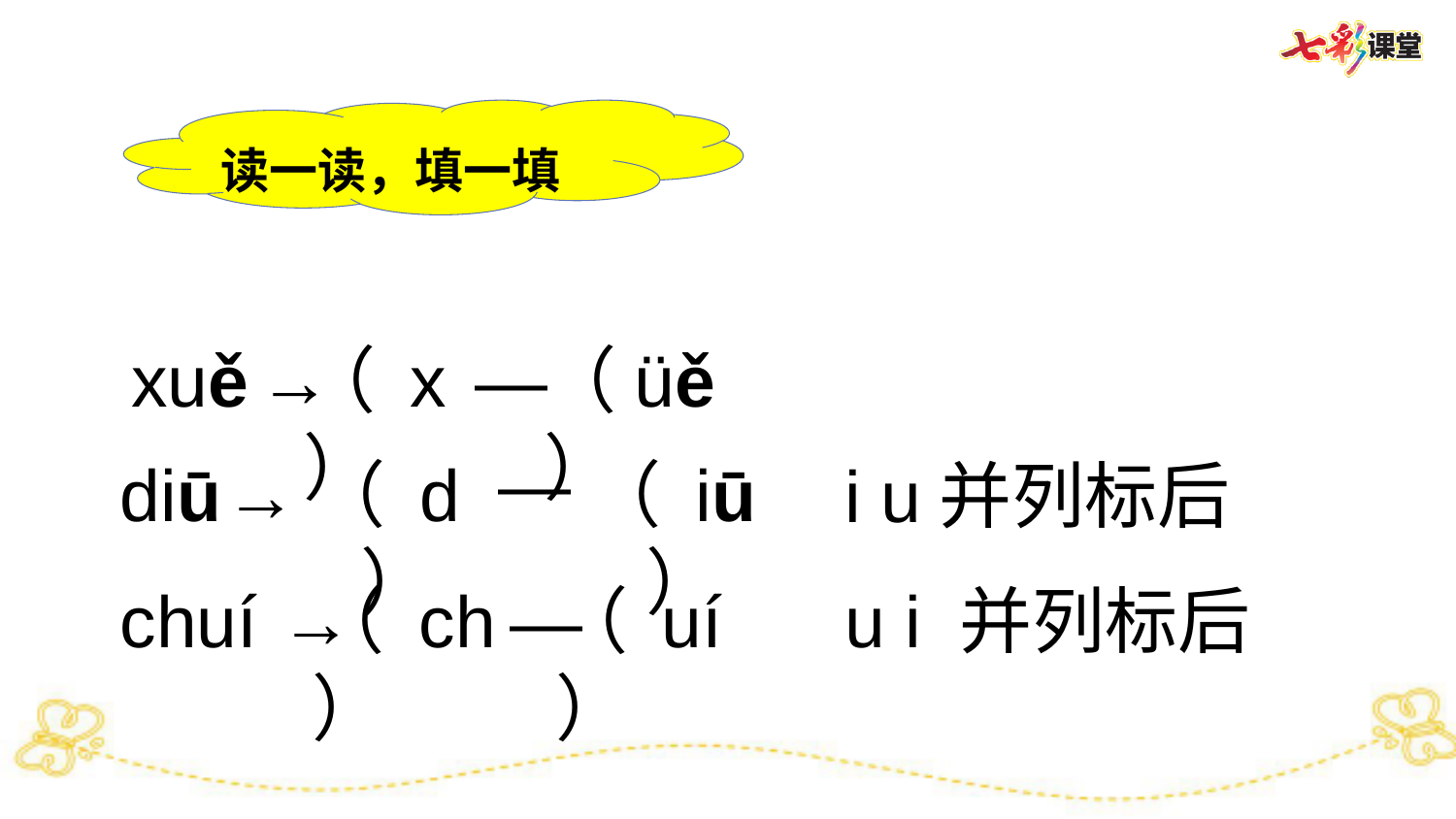

读一读，填一填
xuě
→
（ x ）
—
（üě  ）

—
diū
→
（ d  ）
（ iū  ）
i u并列标后

chuí
→
（ ch ）
—
（ uí ）
u i 并列标后